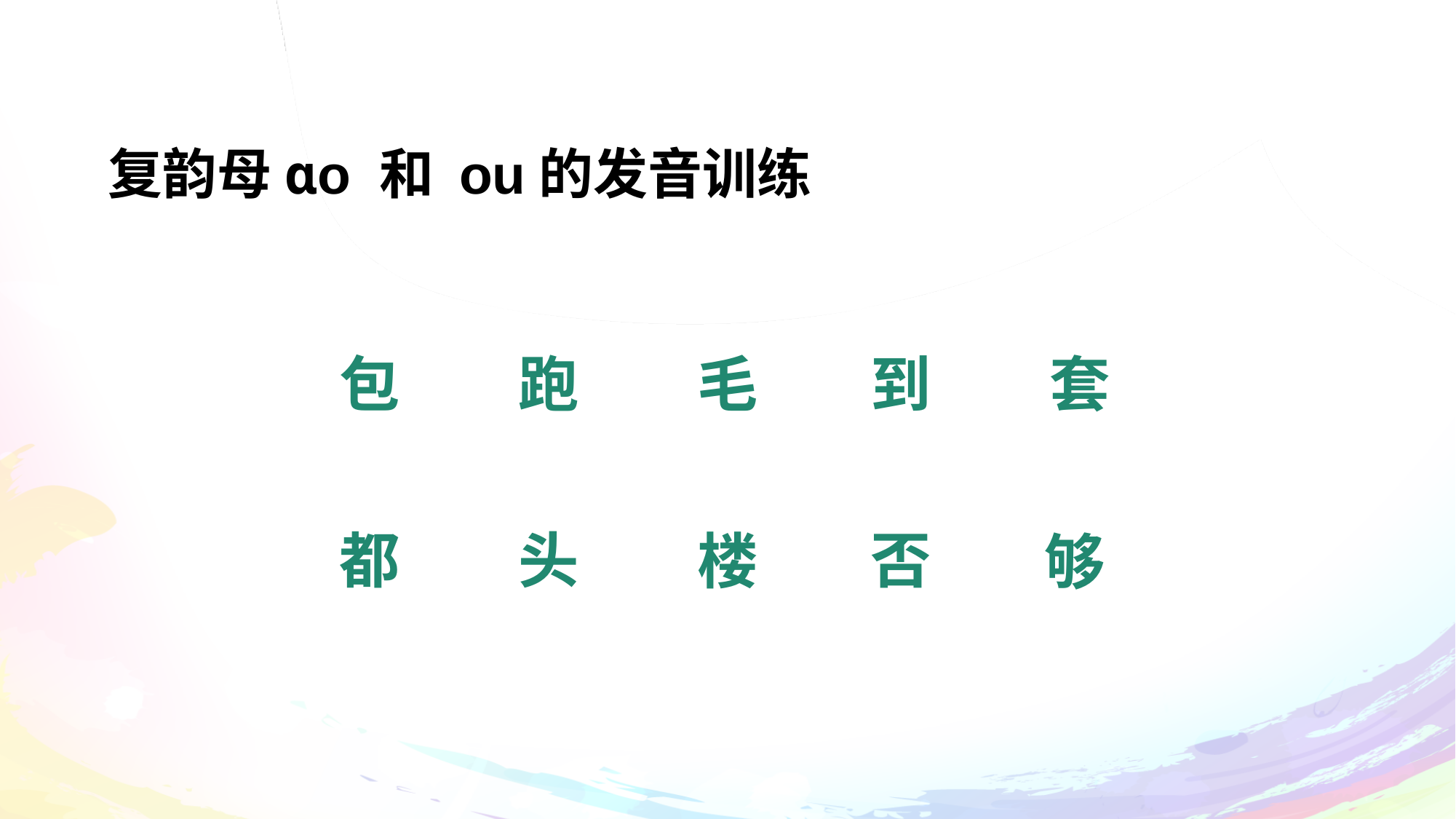

# 复韵母ɑo 和 ou的发音训练
包
跑
到
套
毛
都
头
否
楼
够